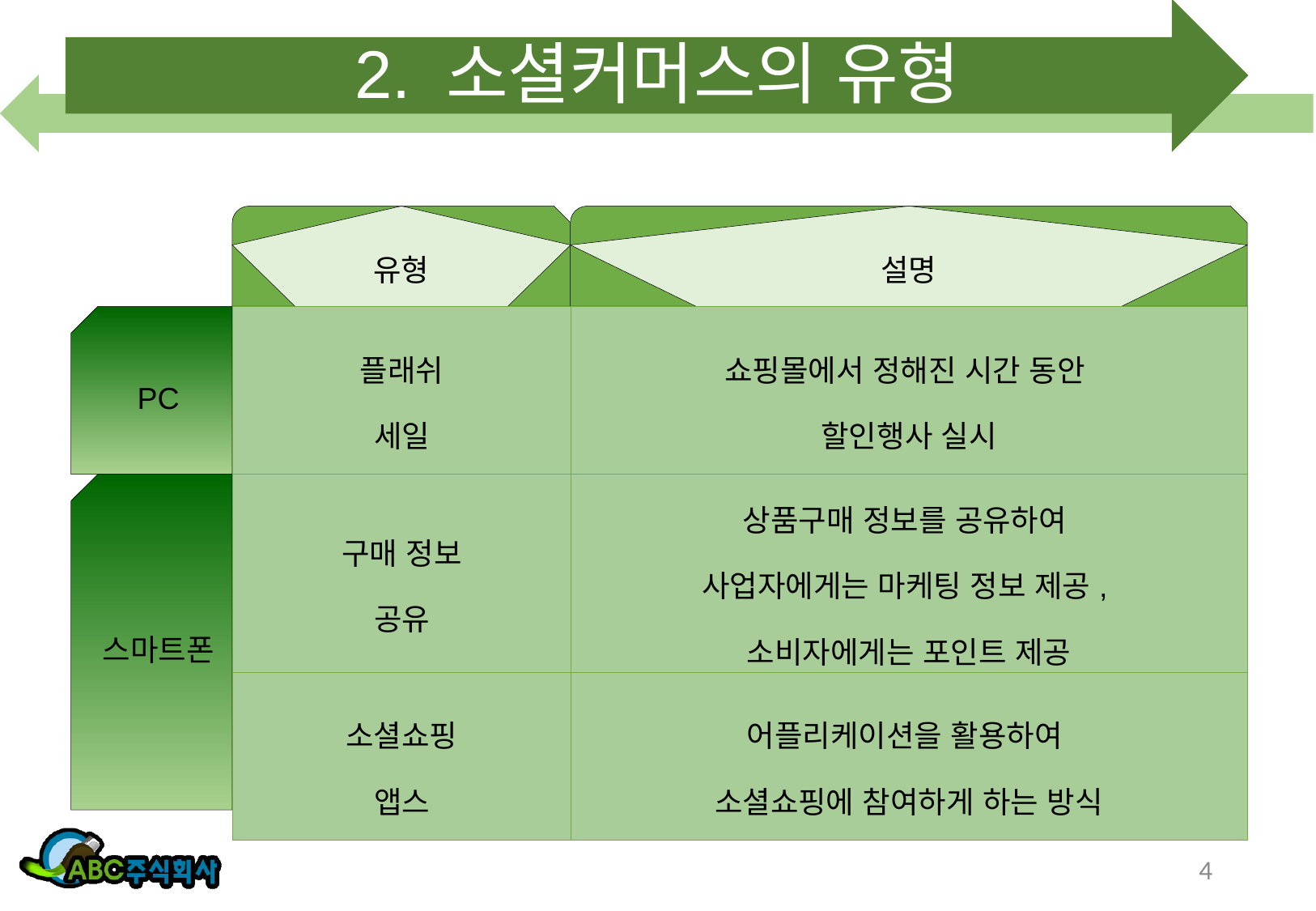

# 2. 소셜커머스의 유형

유형

설명
PC
| 플래쉬 세일 | 쇼핑몰에서 정해진 시간 동안 할인행사 실시 |
| --- | --- |
| 구매 정보 공유 | 상품구매 정보를 공유하여 사업자에게는 마케팅 정보 제공, 소비자에게는 포인트 제공 |
| 소셜쇼핑 앱스 | 어플리케이션을 활용하여 소셜쇼핑에 참여하게 하는 방식 |
스마트폰
4